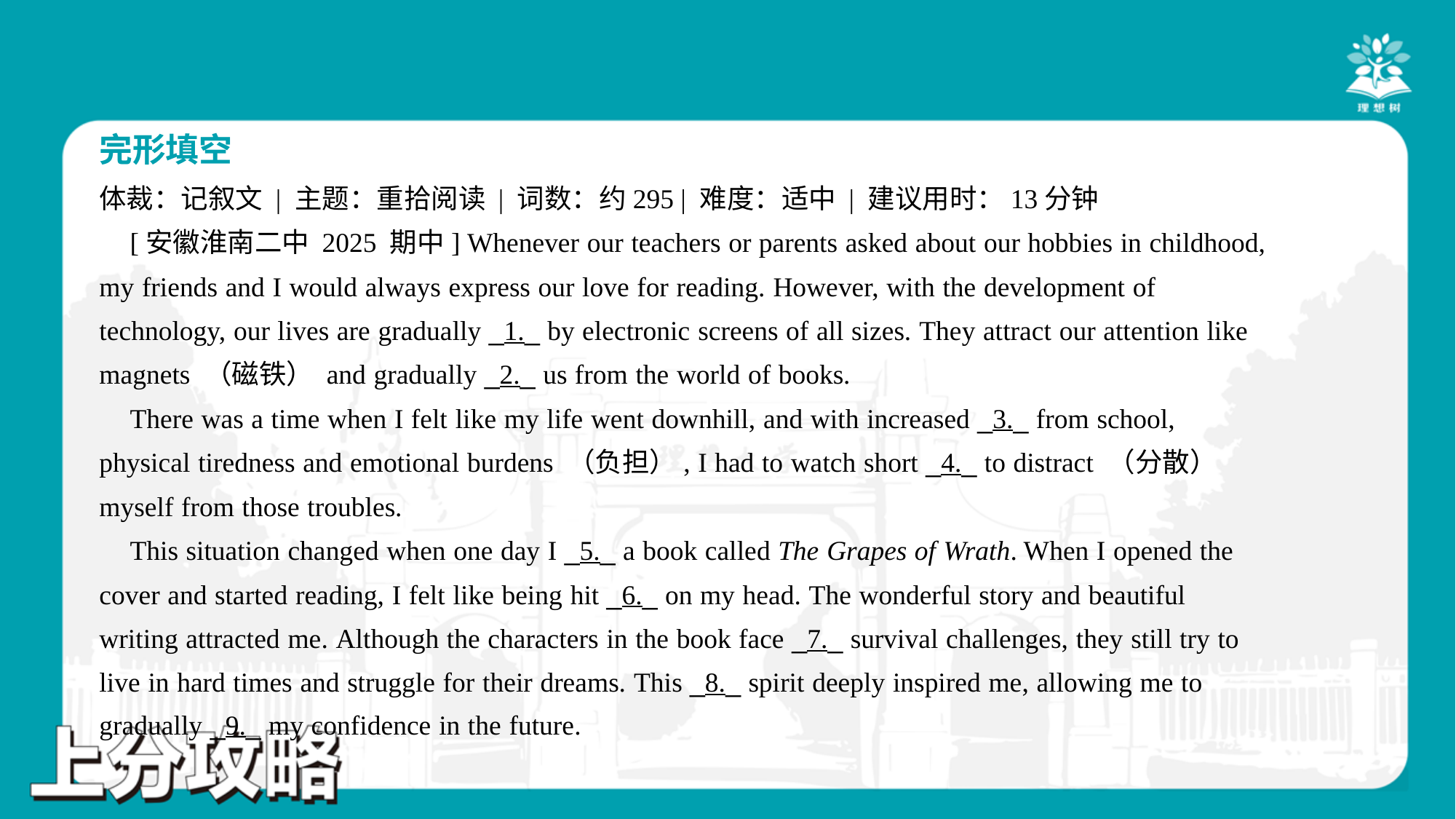

完形填空
体裁：记叙文 | 主题：重拾阅读 | 词数：约295 | 难度：适中 | 建议用时：13分钟
    [安徽淮南二中 2025 期中] Whenever our teachers or parents asked about our hobbies in childhood,
my friends and I would always express our love for reading. However, with the development of
technology, our lives are gradually _1._ by electronic screens of all sizes. They attract our attention like
magnets （磁铁） and gradually _2._ us from the world of books.
    There was a time when I felt like my life went downhill, and with increased _3._ from school,
physical tiredness and emotional burdens （负担）, I had to watch short _4._ to distract （分散）
myself from those troubles.
    This situation changed when one day I _5._ a book called The Grapes of Wrath. When I opened the
cover and started reading, I felt like being hit _6._ on my head. The wonderful story and beautiful
writing attracted me. Although the characters in the book face _7._ survival challenges, they still try to
live in hard times and struggle for their dreams. This _8._ spirit deeply inspired me, allowing me to
gradually _9._ my confidence in the future.#4